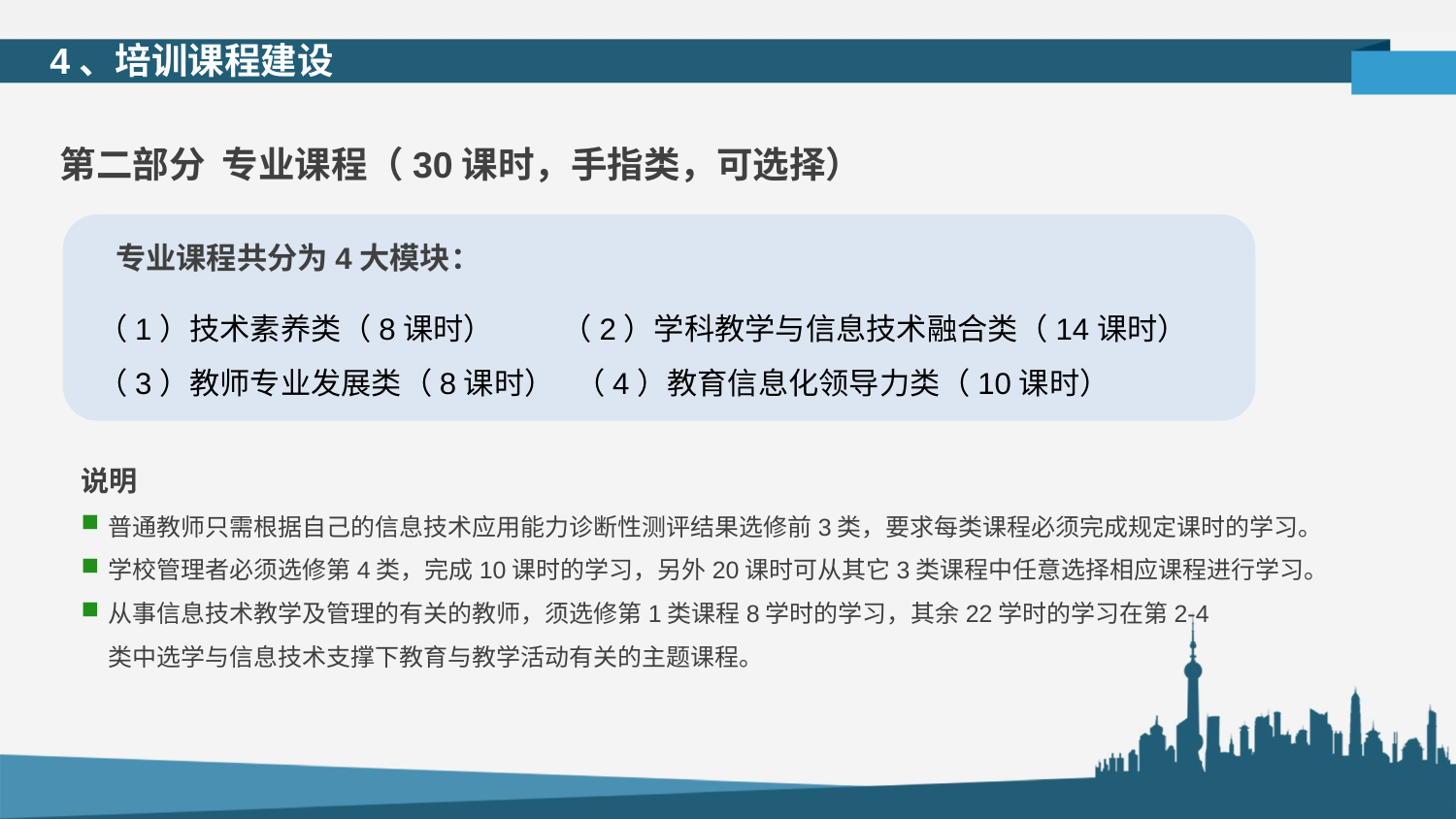

4、培训课程建设
第二部分  专业课程（30课时，手指类，可选择）

专业课程共分为4大模块：
（1）技术素养类（8课时）          （2）学科教学与信息技术融合类（14课时）
（3）教师专业发展类（8课时）   （4）教育信息化领导力类（10课时）
说明
普通教师只需根据自己的信息技术应用能力诊断性测评结果选修前3类，要求每类课程必须完成规定课时的学习。
学校管理者必须选修第4类，完成10课时的学习，另外20课时可从其它3类课程中任意选择相应课程进行学习。
从事信息技术教学及管理的有关的教师，须选修第1类课程8学时的学习，其余22学时的学习在第2-4
    类中选学与信息技术支撑下教育与教学活动有关的主题课程。